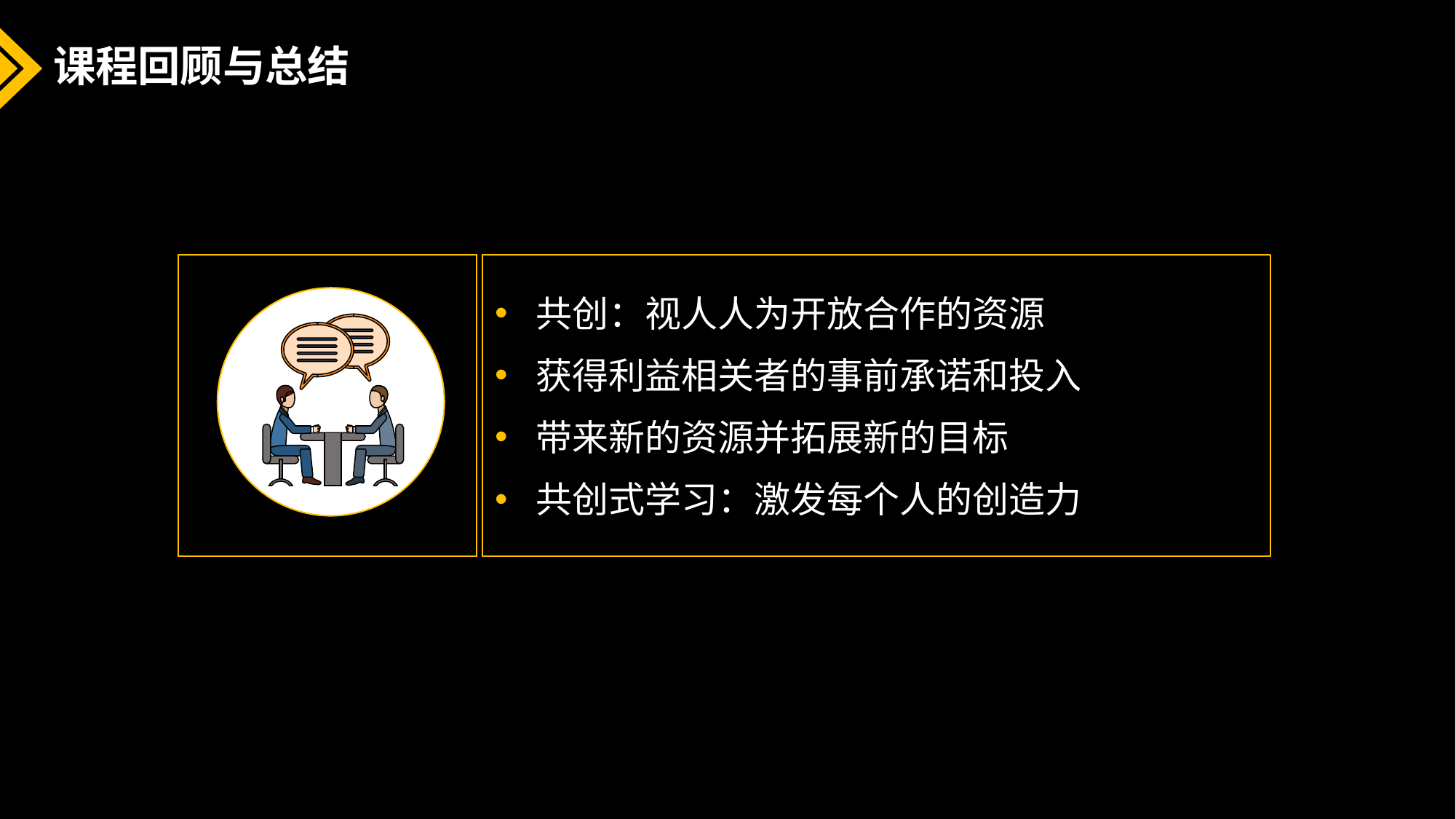

# 课程回顾与总结

共创：视人人为开放合作的资源
获得利益相关者的事前承诺和投入
带来新的资源并拓展新的目标
共创式学习：激发每个人的创造力